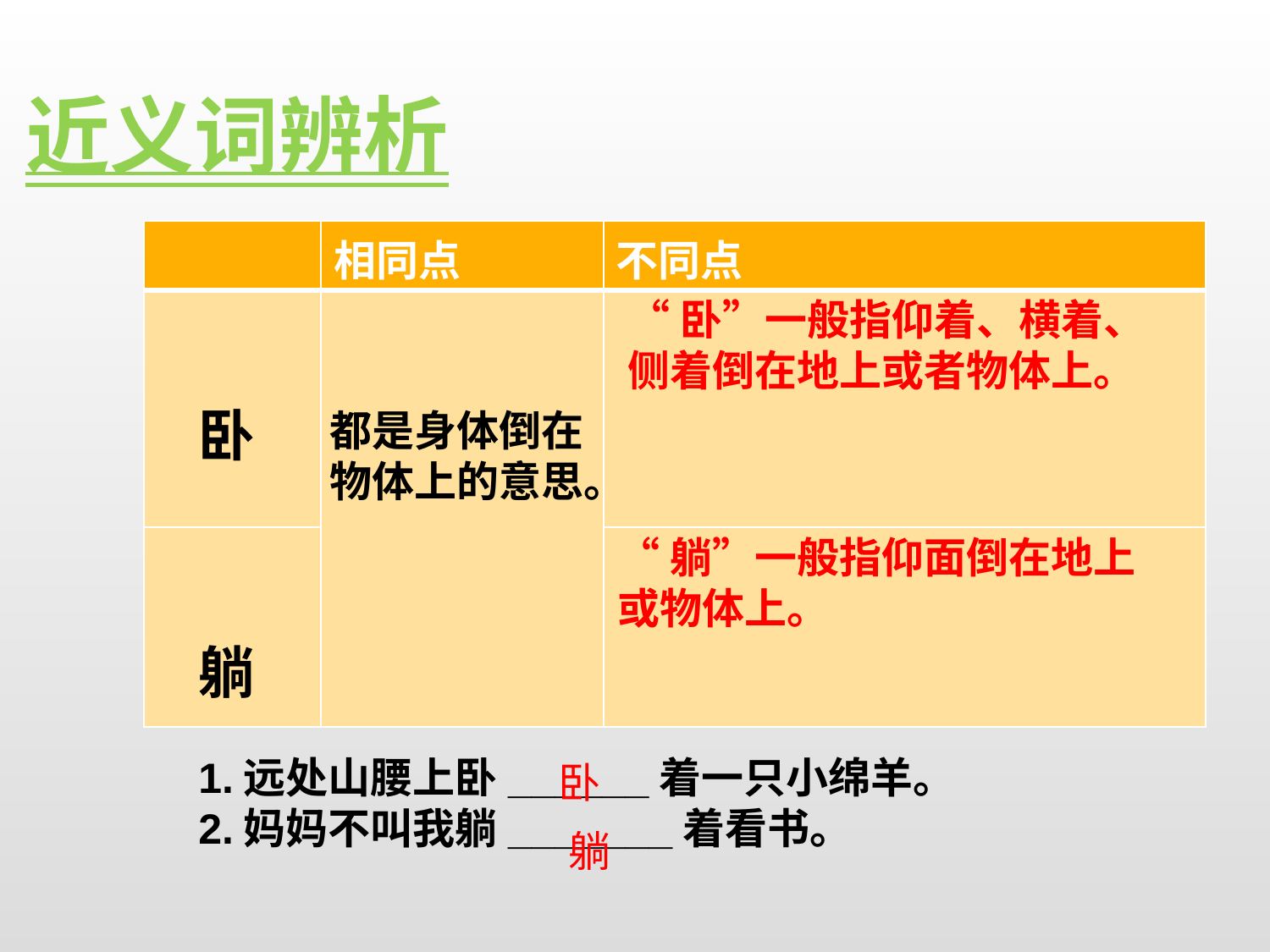

近义词辨析
|  | 相同点 | 不同点 |
| --- | --- | --- |
| 卧 |  |  |
| 躺 |  |  |
“卧”一般指仰着、横着、侧着倒在地上或者物体上。
都是身体倒在物体上的意思。
“躺”一般指仰面倒在地上或物体上。

1.远处山腰上卧______着一只小绵羊。
2.妈妈不叫我躺_______着看书。
卧
躺